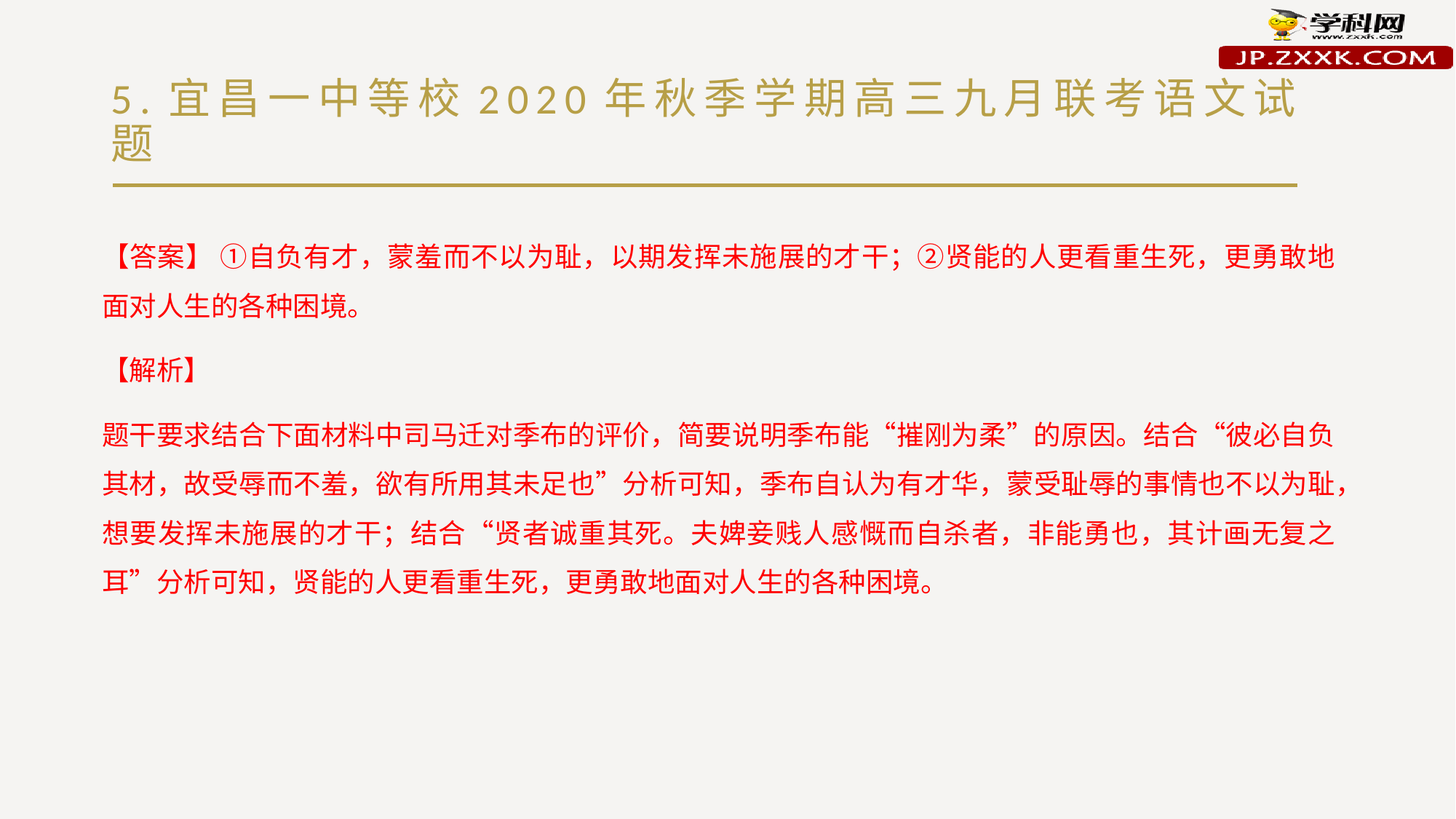

# 5.宜昌一中等校2020年秋季学期高三九月联考语文试题
【答案】 ①自负有才，蒙羞而不以为耻，以期发挥未施展的才干；②贤能的人更看重生死，更勇敢地面对人生的各种困境。
【解析】
题干要求结合下面材料中司马迁对季布的评价，简要说明季布能“摧刚为柔”的原因。结合“彼必自负其材，故受辱而不羞，欲有所用其未足也”分析可知，季布自认为有才华，蒙受耻辱的事情也不以为耻，想要发挥未施展的才干；结合“贤者诚重其死。夫婢妾贱人感慨而自杀者，非能勇也，其计画无复之耳”分析可知，贤能的人更看重生死，更勇敢地面对人生的各种困境。